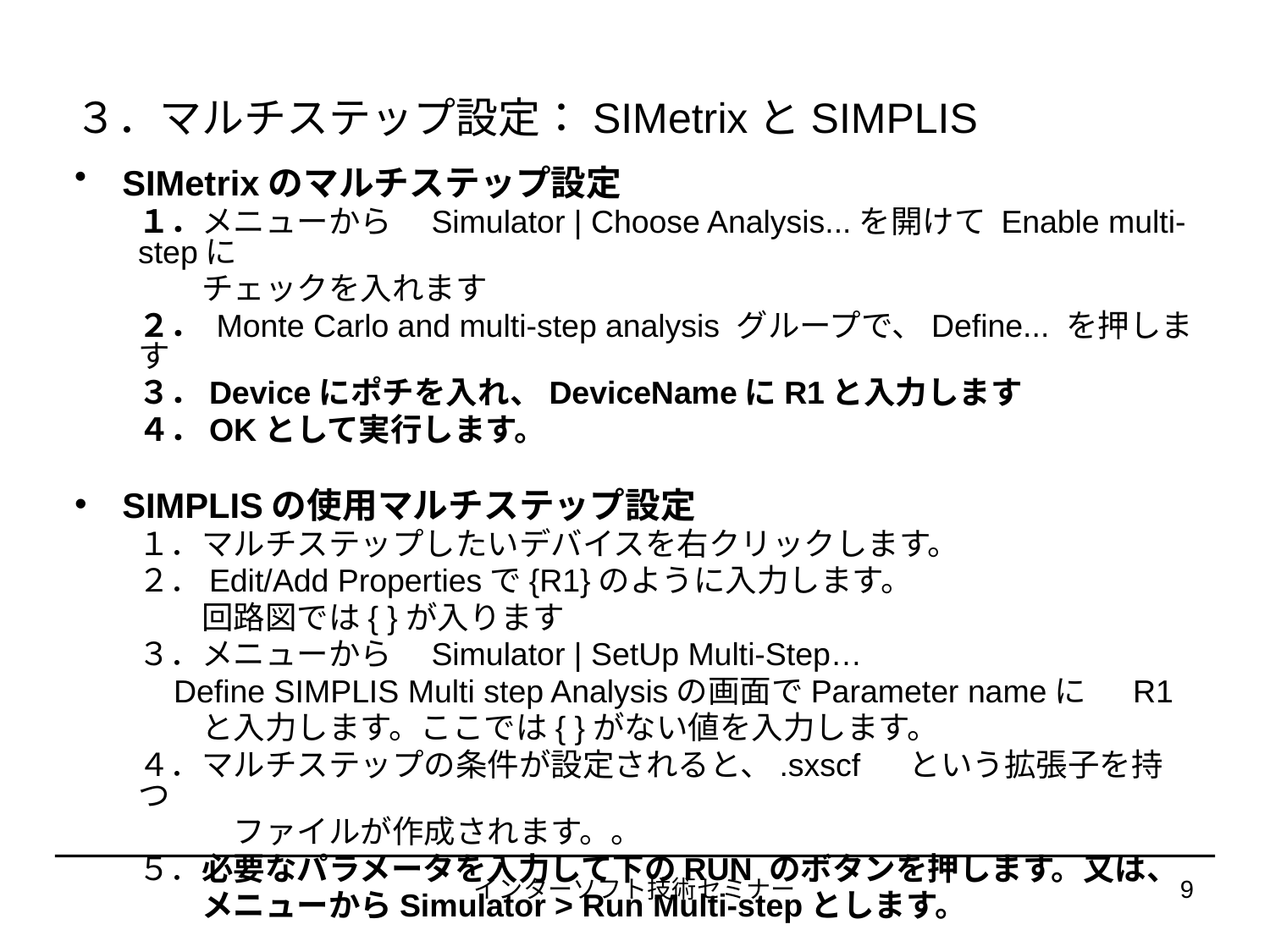

# ３．マルチステップ設定：SIMetrixとSIMPLIS
SIMetrixのマルチステップ設定
１．メニューから　Simulator | Choose Analysis...を開けて Enable multi-stepに
　　チェックを入れます
２． Monte Carlo and multi-step analysis グループで、Define... を押します
３．Deviceにポチを入れ、DeviceNameにR1と入力します
４．OKとして実行します。

SIMPLISの使用マルチステップ設定
１．マルチステップしたいデバイスを右クリックします。
２．Edit/Add Propertiesで{R1}のように入力します。
　　回路図では{ }が入ります
３．メニューから　Simulator | SetUp Multi-Step…
    Define SIMPLIS Multi step Analysisの画面でParameter nameに　 R1
　　と入力します。ここでは{ }がない値を入力します。
４．マルチステップの条件が設定されると、.sxscf 　という拡張子を持つ
　　　ファイルが作成されます。。
５．必要なパラメータを入力して下のRUN のボタンを押します。又は、
　　メニューからSimulator > Run Multi-stepとします。

インターソフト技術セミナー
9